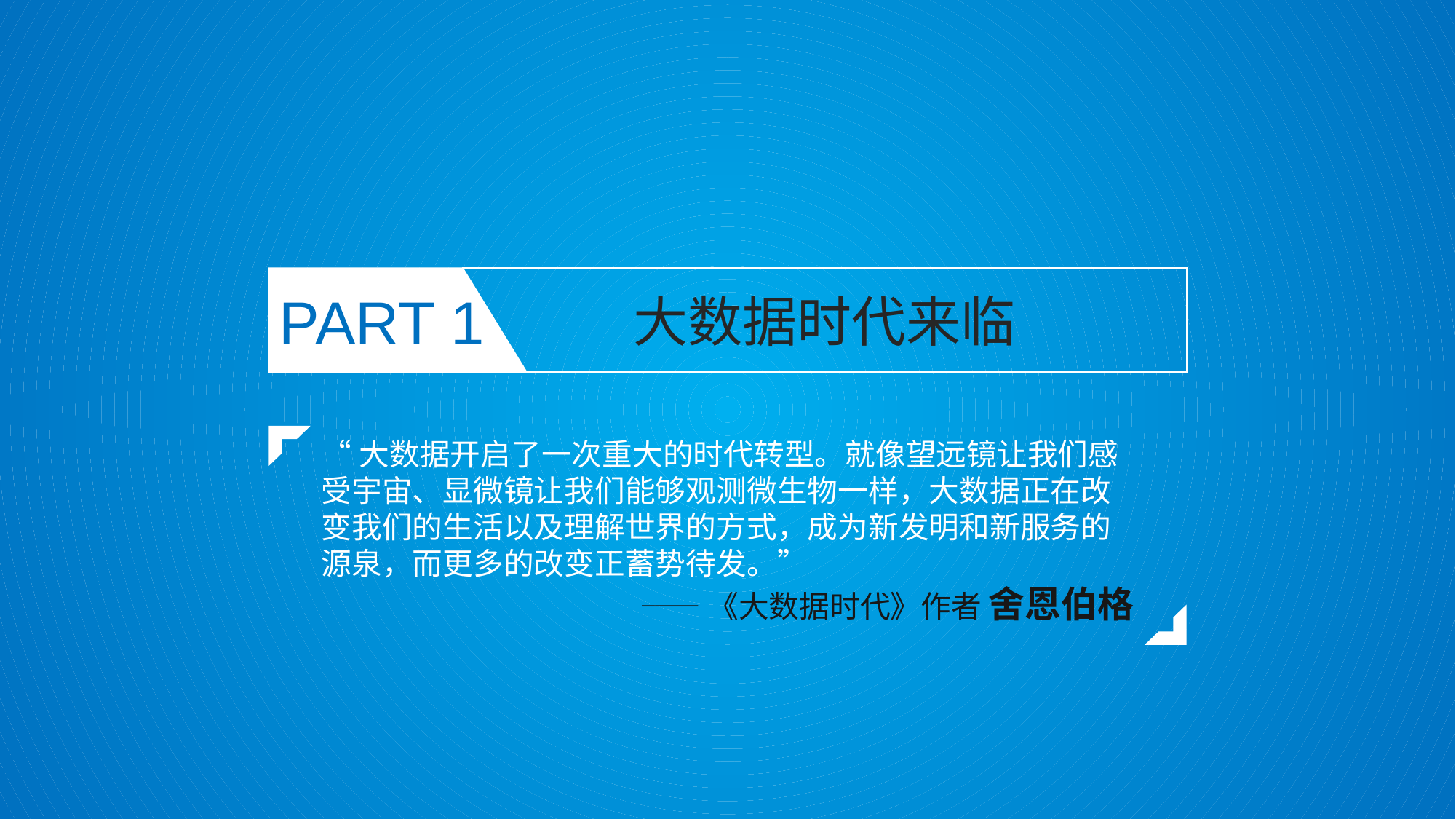

大数据时代来临
PART 1

“大数据开启了一次重大的时代转型。就像望远镜让我们感受宇宙、显微镜让我们能够观测微生物一样，大数据正在改变我们的生活以及理解世界的方式，成为新发明和新服务的源泉，而更多的改变正蓄势待发。”
——《大数据时代》作者 舍恩伯格